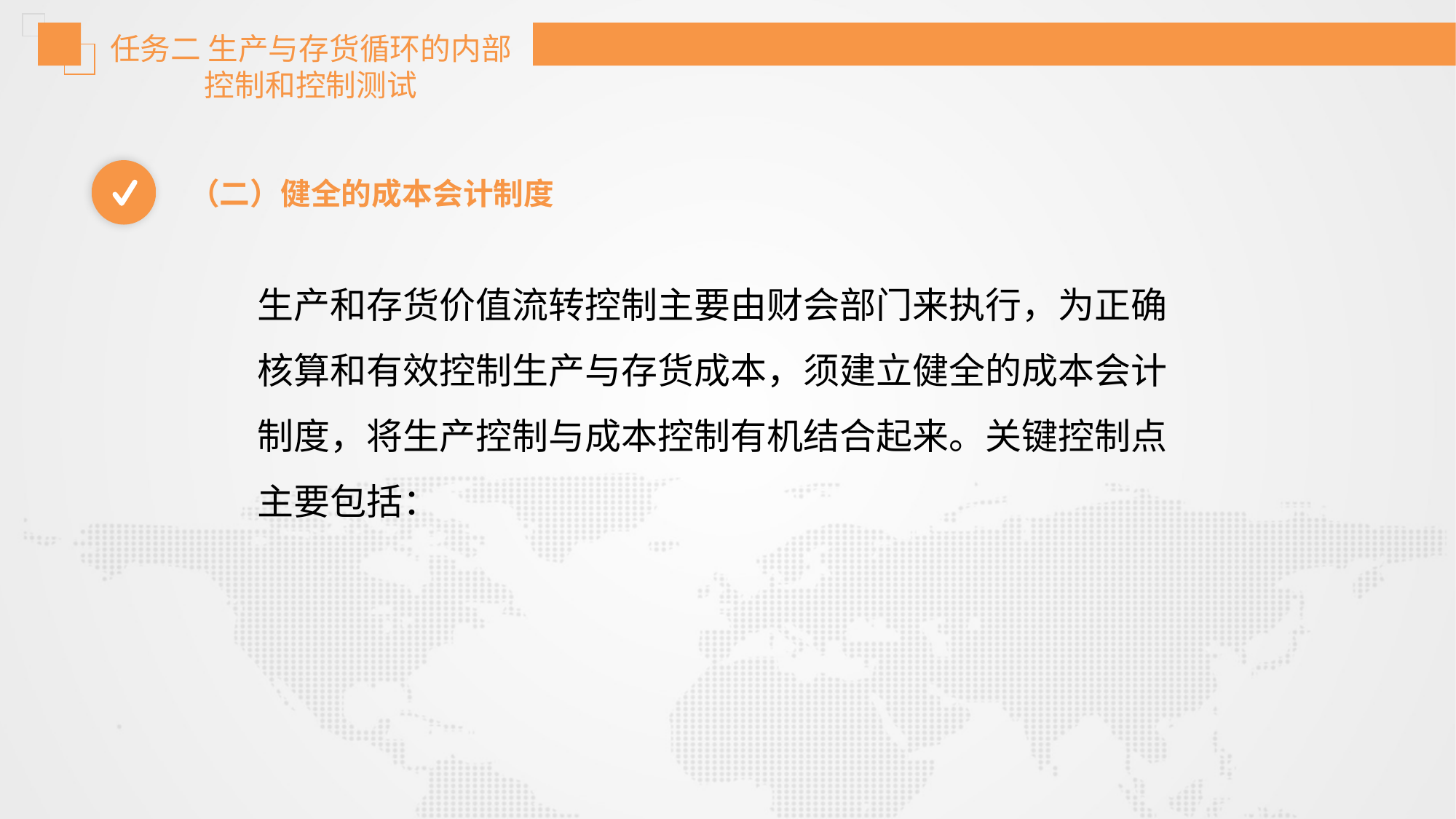

任务二 生产与存货循环的内部控制和控制测试

（二）健全的成本会计制度

生产和存货价值流转控制主要由财会部门来执行，为正确核算和有效控制生产与存货成本，须建立健全的成本会计制度，将生产控制与成本控制有机结合起来。关键控制点主要包括：